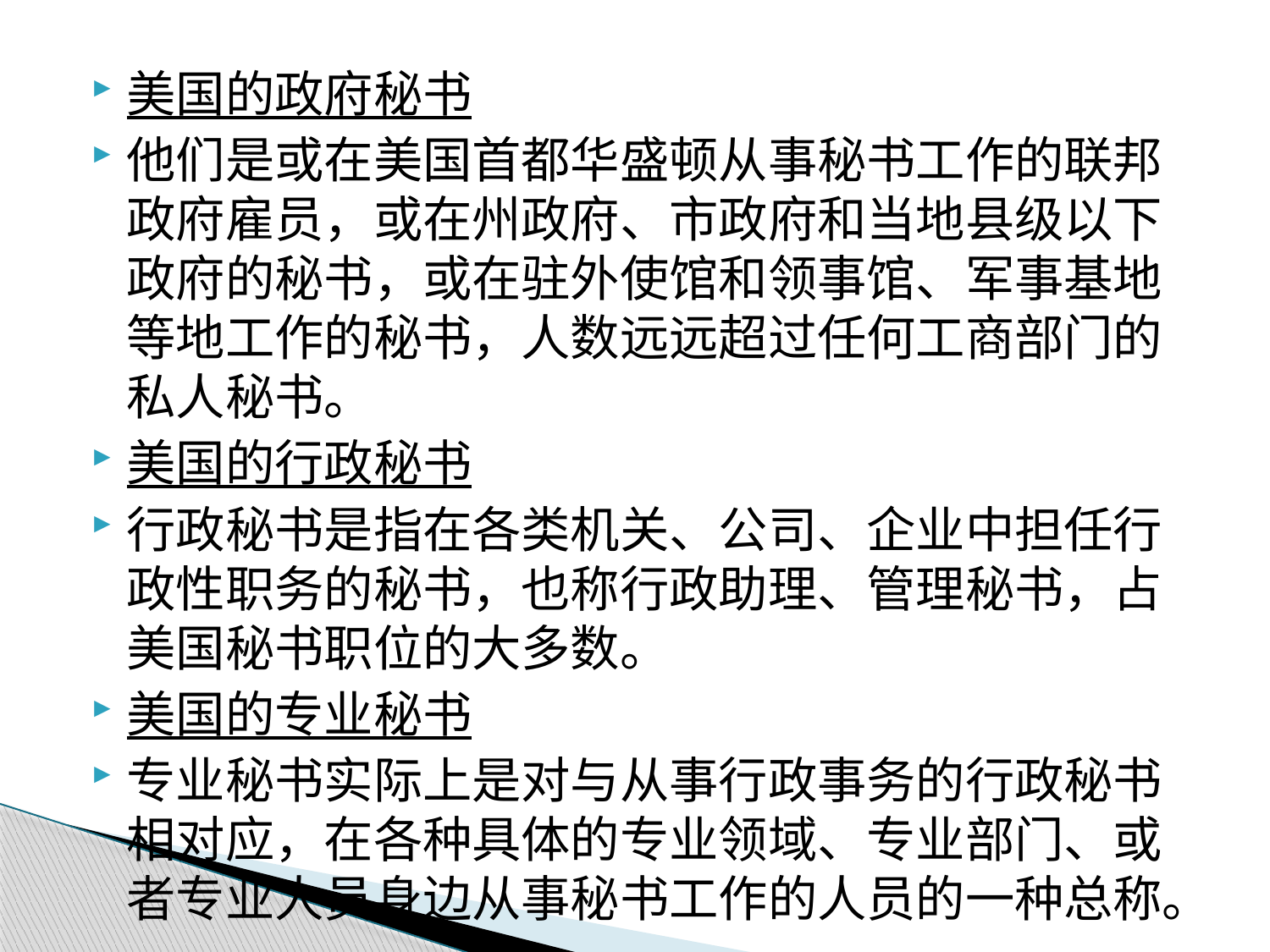

美国的政府秘书
他们是或在美国首都华盛顿从事秘书工作的联邦政府雇员，或在州政府、市政府和当地县级以下政府的秘书，或在驻外使馆和领事馆、军事基地等地工作的秘书，人数远远超过任何工商部门的私人秘书。
美国的行政秘书
行政秘书是指在各类机关、公司、企业中担任行政性职务的秘书，也称行政助理、管理秘书，占美国秘书职位的大多数。
美国的专业秘书
专业秘书实际上是对与从事行政事务的行政秘书相对应，在各种具体的专业领域、专业部门、或者专业人员身边从事秘书工作的人员的一种总称。